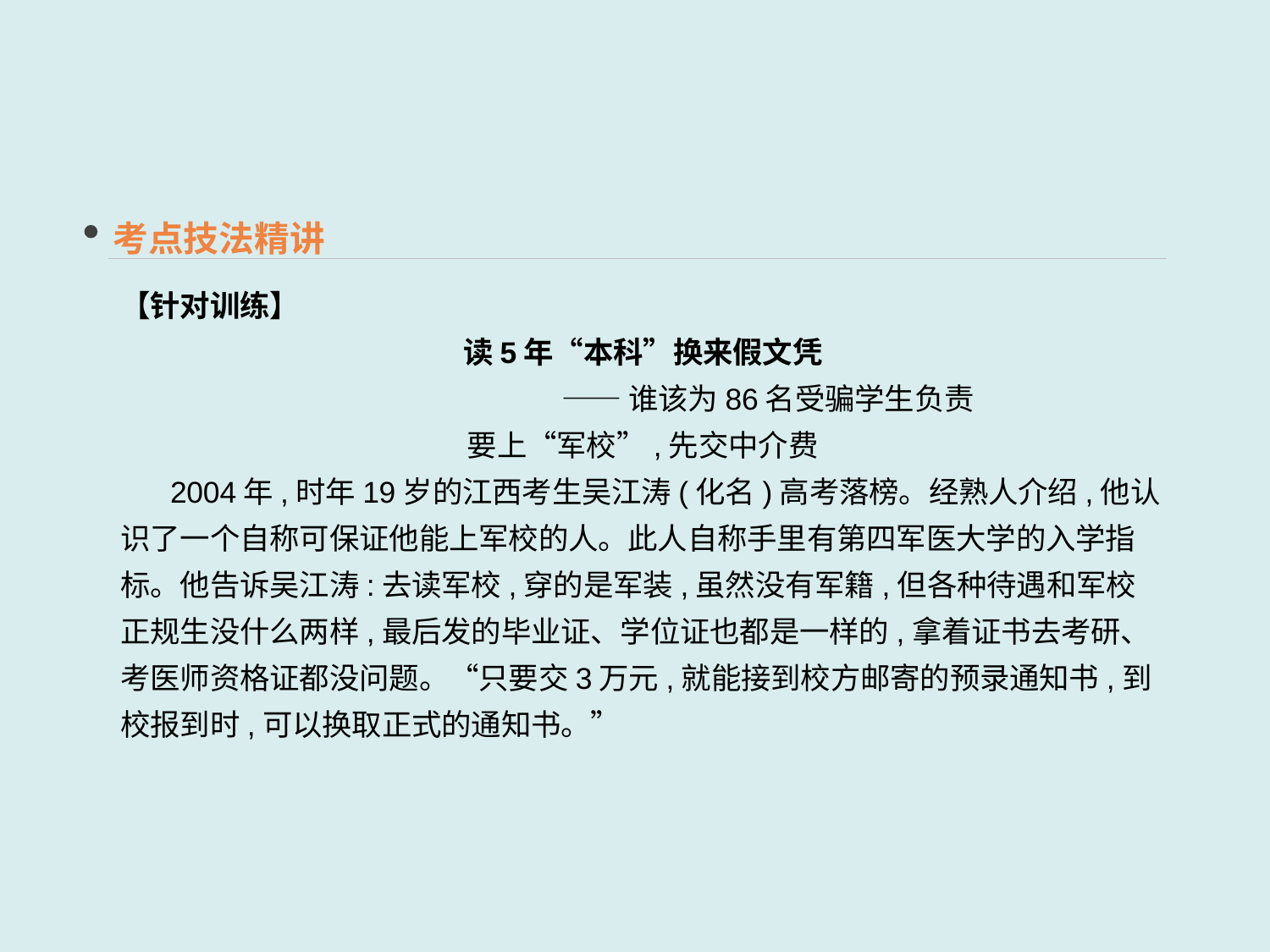

考点技法精讲

【针对训练】
读5年“本科”换来假文凭
                                     ——谁该为86名受骗学生负责
要上“军校”,先交中介费
      2004年,时年19岁的江西考生吴江涛(化名)高考落榜。经熟人介绍,他认识了一个自称可保证他能上军校的人。此人自称手里有第四军医大学的入学指标。他告诉吴江涛:去读军校,穿的是军装,虽然没有军籍,但各种待遇和军校正规生没什么两样,最后发的毕业证、学位证也都是一样的,拿着证书去考研、考医师资格证都没问题。“只要交3万元,就能接到校方邮寄的预录通知书,到校报到时,可以换取正式的通知书。”